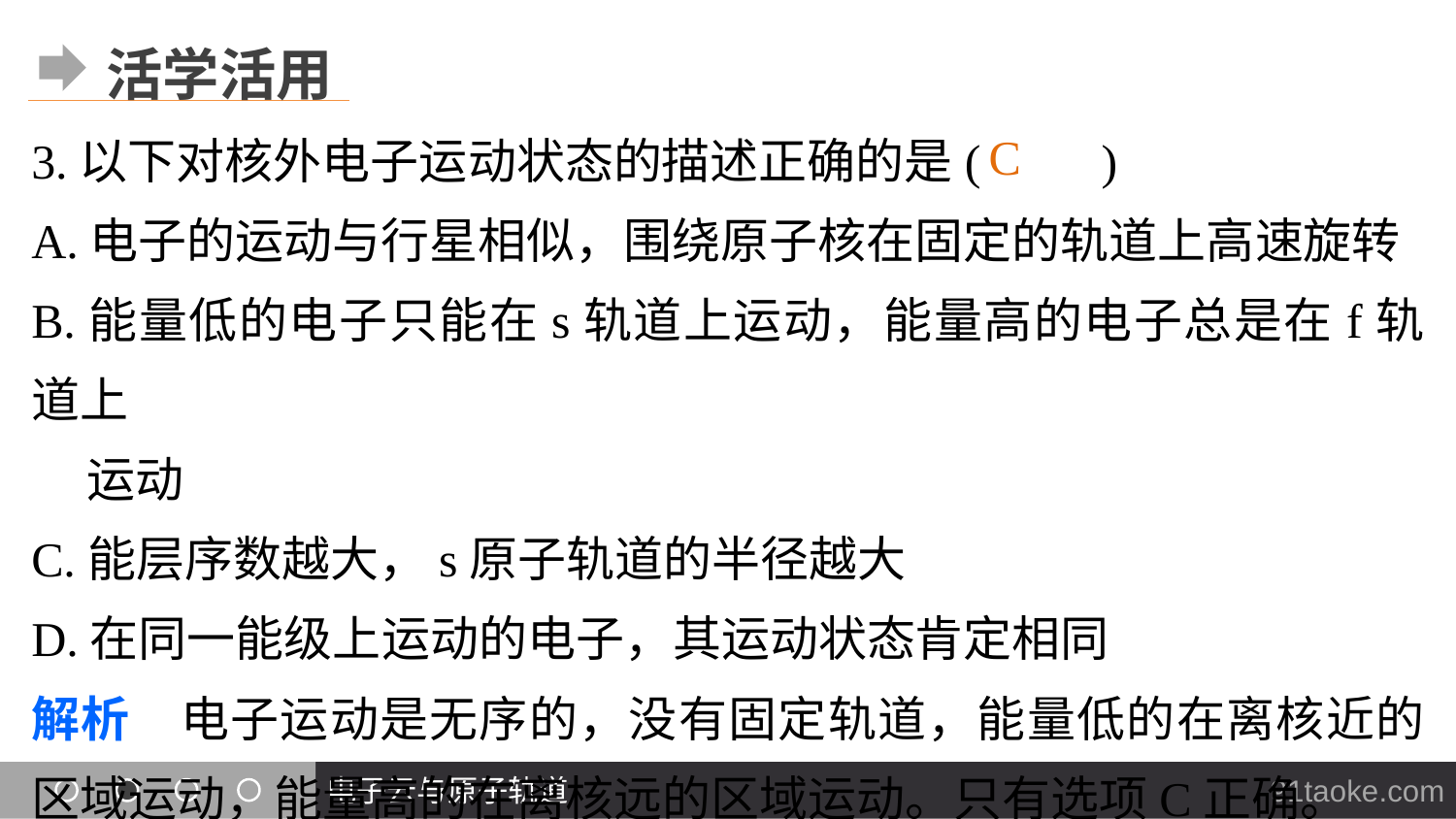

活学活用

3.以下对核外电子运动状态的描述正确的是(　　)
A.电子的运动与行星相似，围绕原子核在固定的轨道上高速旋转
B.能量低的电子只能在s轨道上运动，能量高的电子总是在f轨道上
    运动
C.能层序数越大，s原子轨道的半径越大
D.在同一能级上运动的电子，其运动状态肯定相同
解析　电子运动是无序的，没有固定轨道，能量低的在离核近的区域运动，能量高的在离核远的区域运动。只有选项C正确。
C